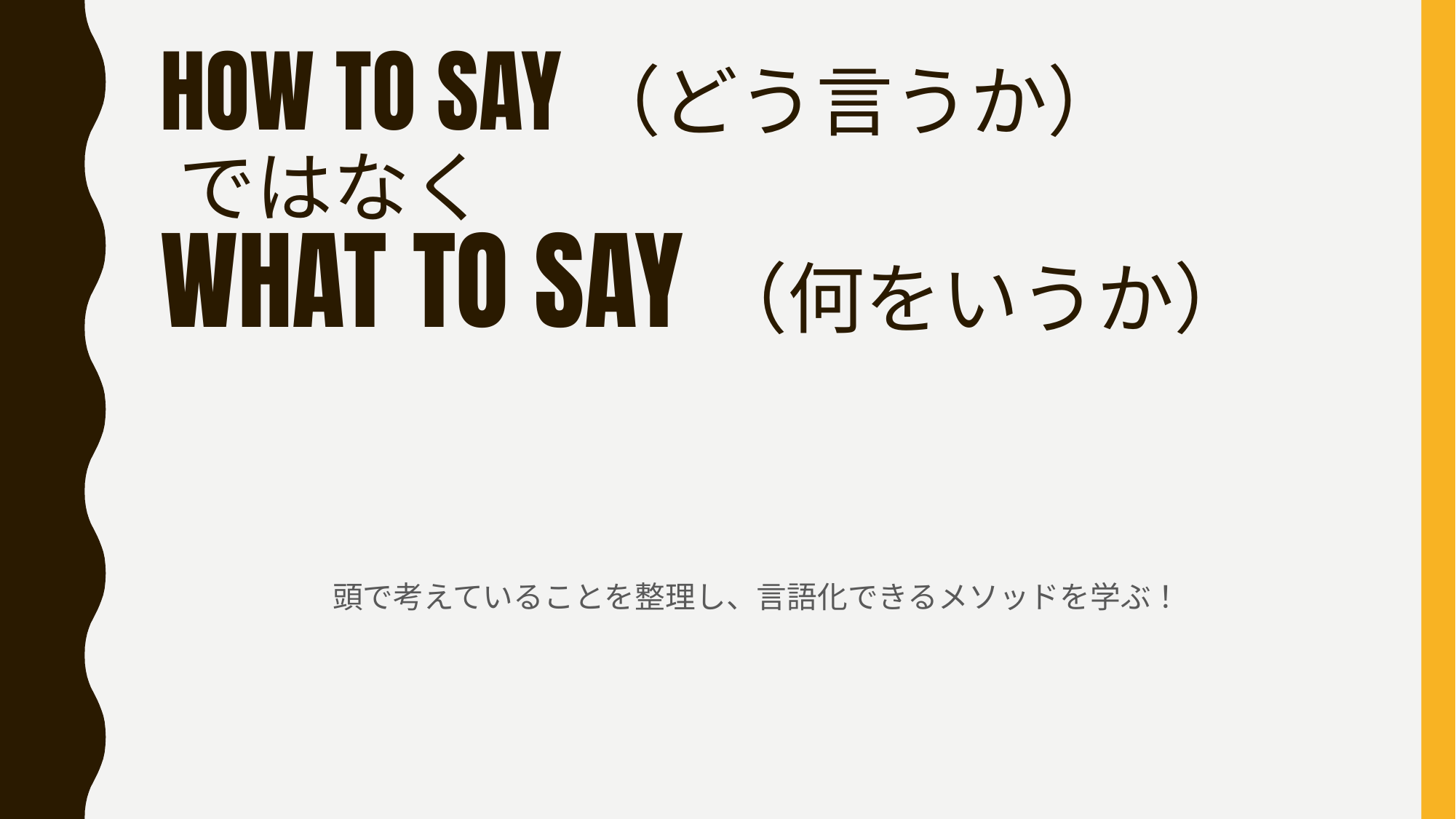

# HOW TO SAY（どう言うか） ではなく WHAT TO SAY（何をいうか）

頭で考えていることを整理し、言語化できるメソッドを学ぶ！